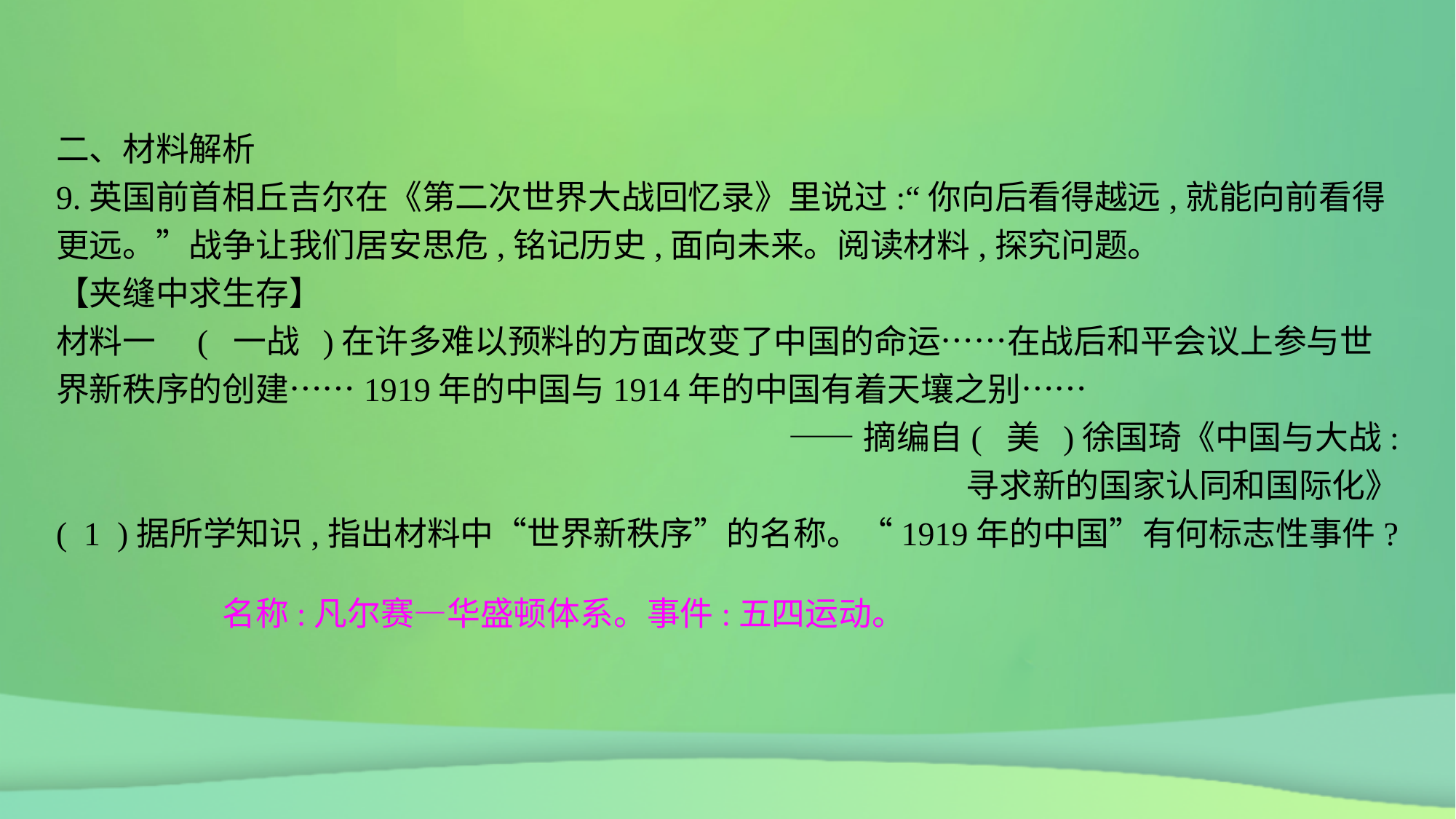

二、材料解析
9.英国前首相丘吉尔在《第二次世界大战回忆录》里说过:“你向后看得越远,就能向前看得更远。”战争让我们居安思危,铭记历史,面向未来。阅读材料,探究问题。
【夹缝中求生存】
材料一　(  一战  )在许多难以预料的方面改变了中国的命运……在战后和平会议上参与世界新秩序的创建……1919年的中国与1914年的中国有着天壤之别……
——摘编自(  美  )徐国琦《中国与大战:
寻求新的国家认同和国际化》
(  1  )据所学知识,指出材料中“世界新秩序”的名称。“1919年的中国”有何标志性事件?
名称:凡尔赛—华盛顿体系。事件:五四运动。